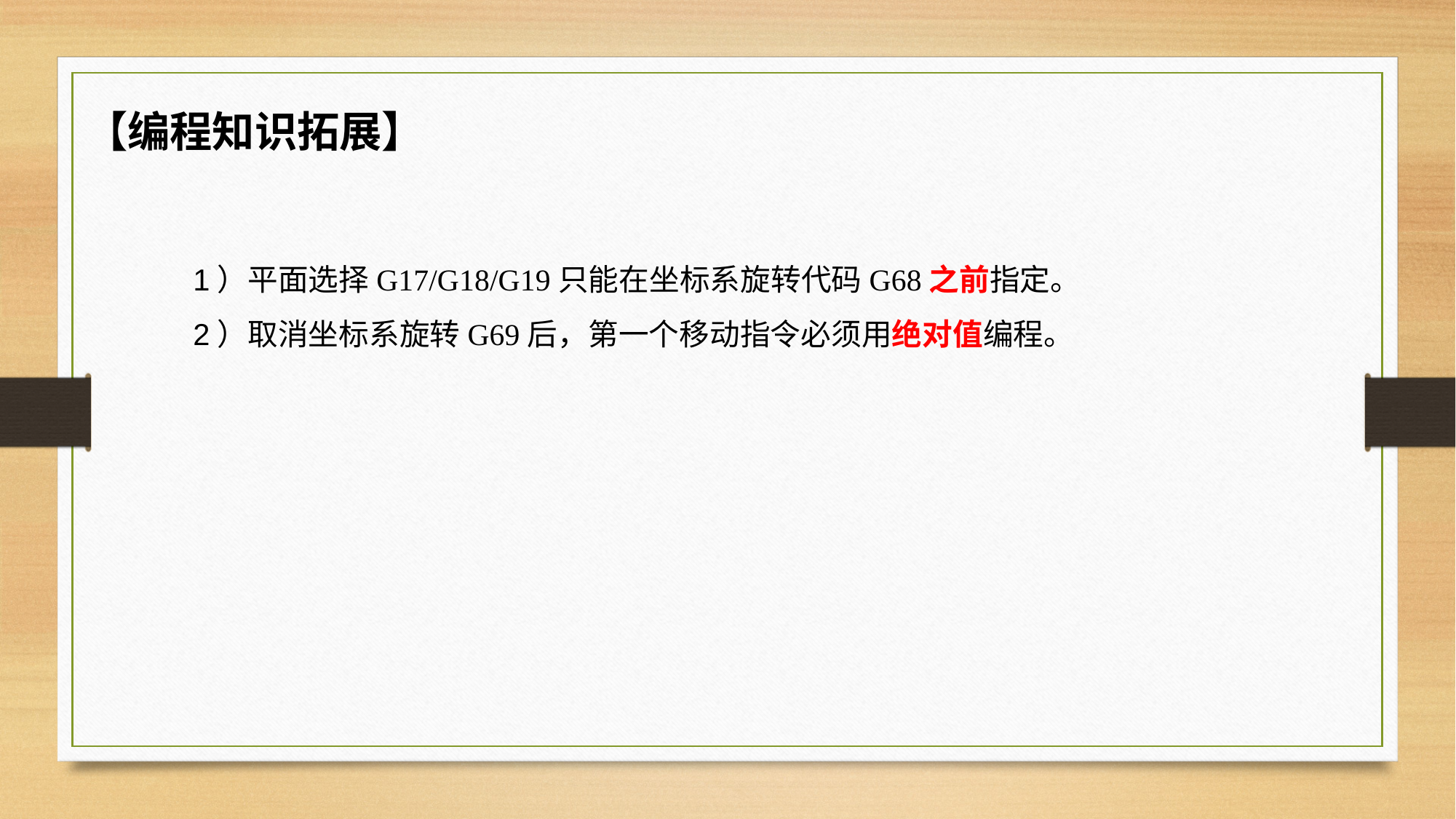

【编程知识拓展】
1）平面选择G17/G18/G19只能在坐标系旋转代码G68之前指定。
2）取消坐标系旋转G69后，第一个移动指令必须用绝对值编程。